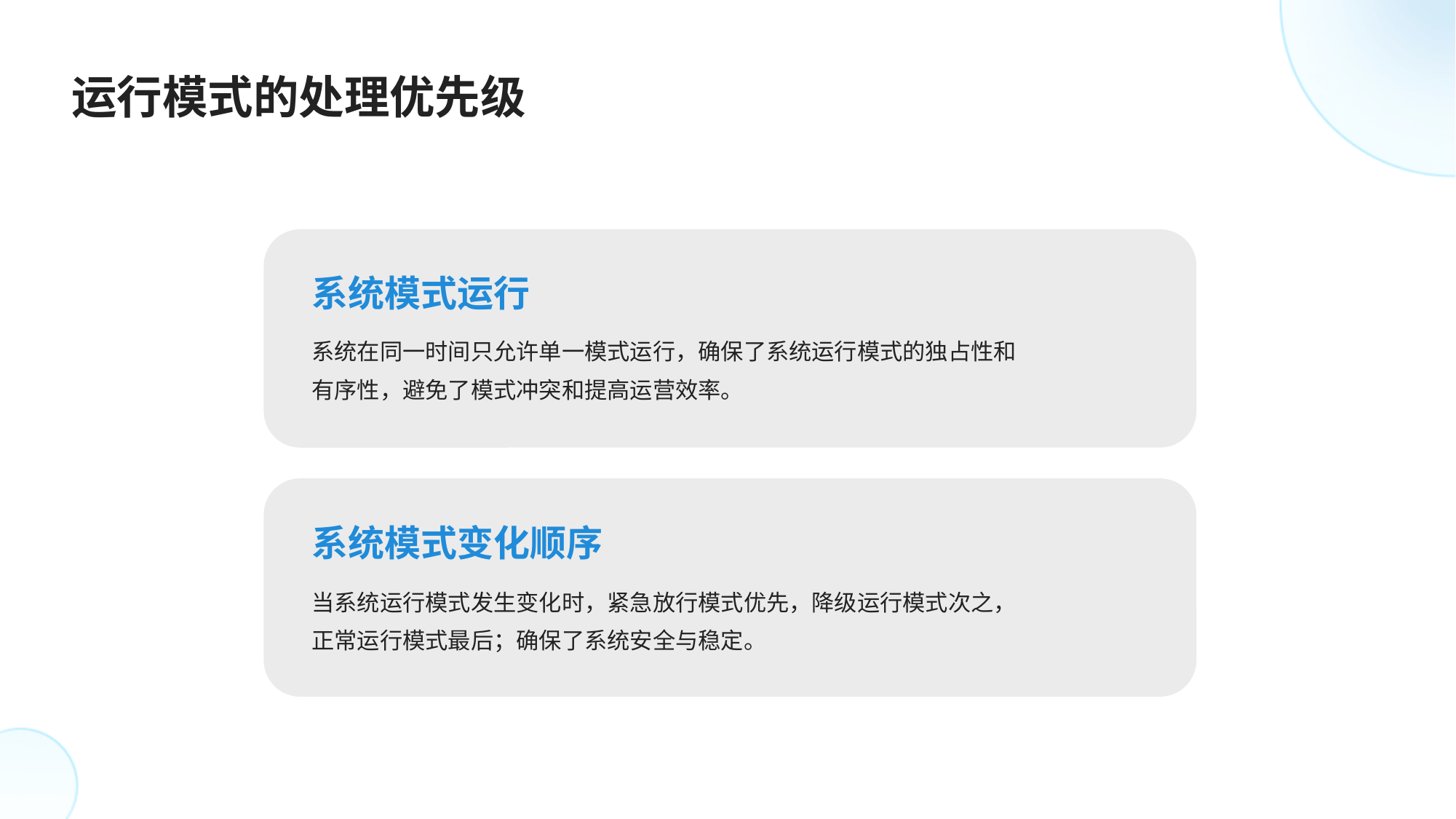

运行模式的处理优先级

系统模式运行
系统在同一时间只允许单一模式运行，确保了系统运行模式的独占性和有序性，避免了模式冲突和提高运营效率。

系统模式变化顺序
当系统运行模式发生变化时，紧急放行模式优先，降级运行模式次之，正常运行模式最后；确保了系统安全与稳定。